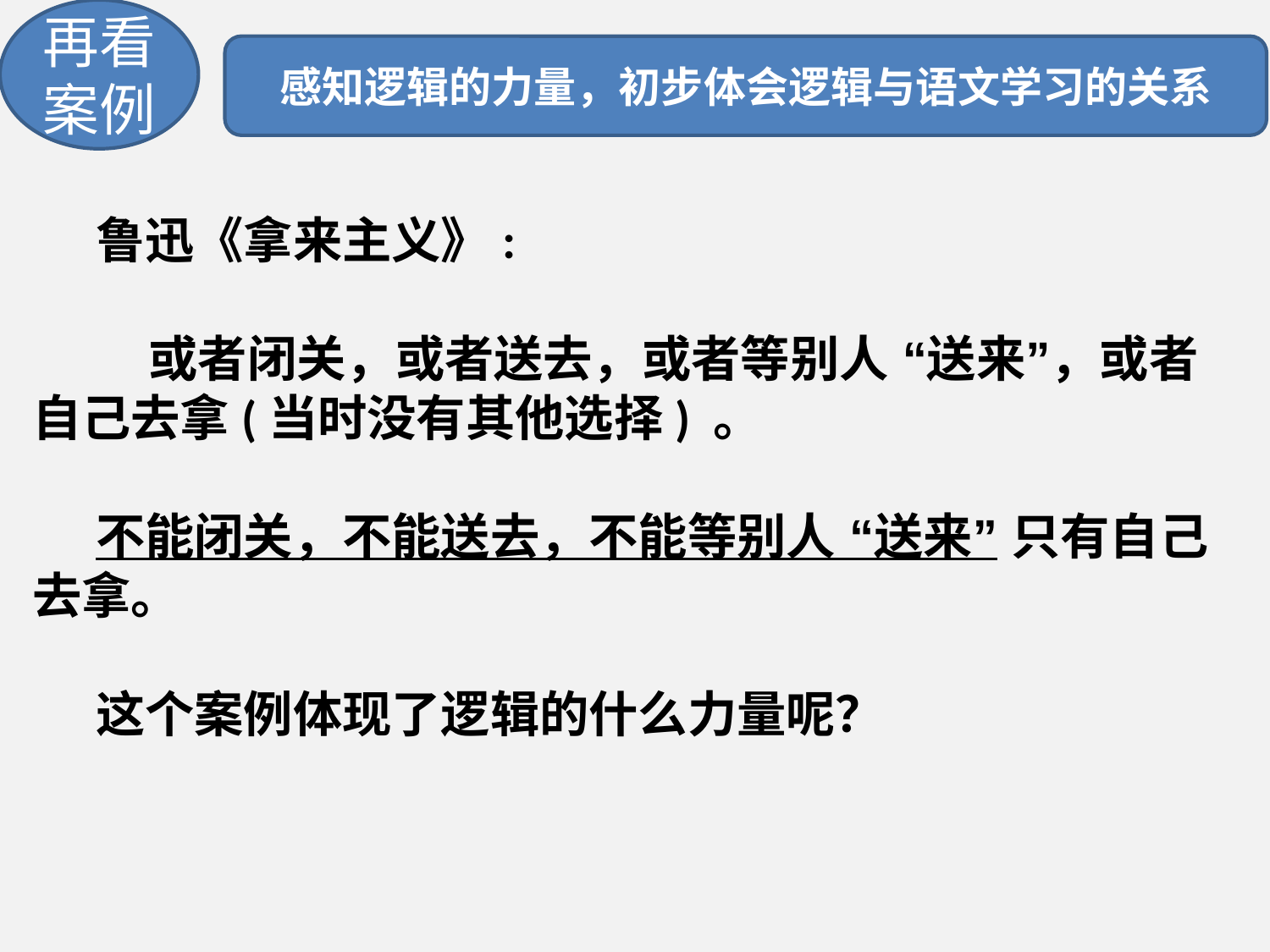

再看案例

鲁迅《拿来主义》:

   或者闭关，或者送去，或者等别人 “送来”，或者自己去拿(当时没有其他选择) 。

不能闭关，不能送去，不能等别人 “送来” 只有自己去拿。

这个案例体现了逻辑的什么力量呢？

感知逻辑的力量，初步体会逻辑与语文学习的关系